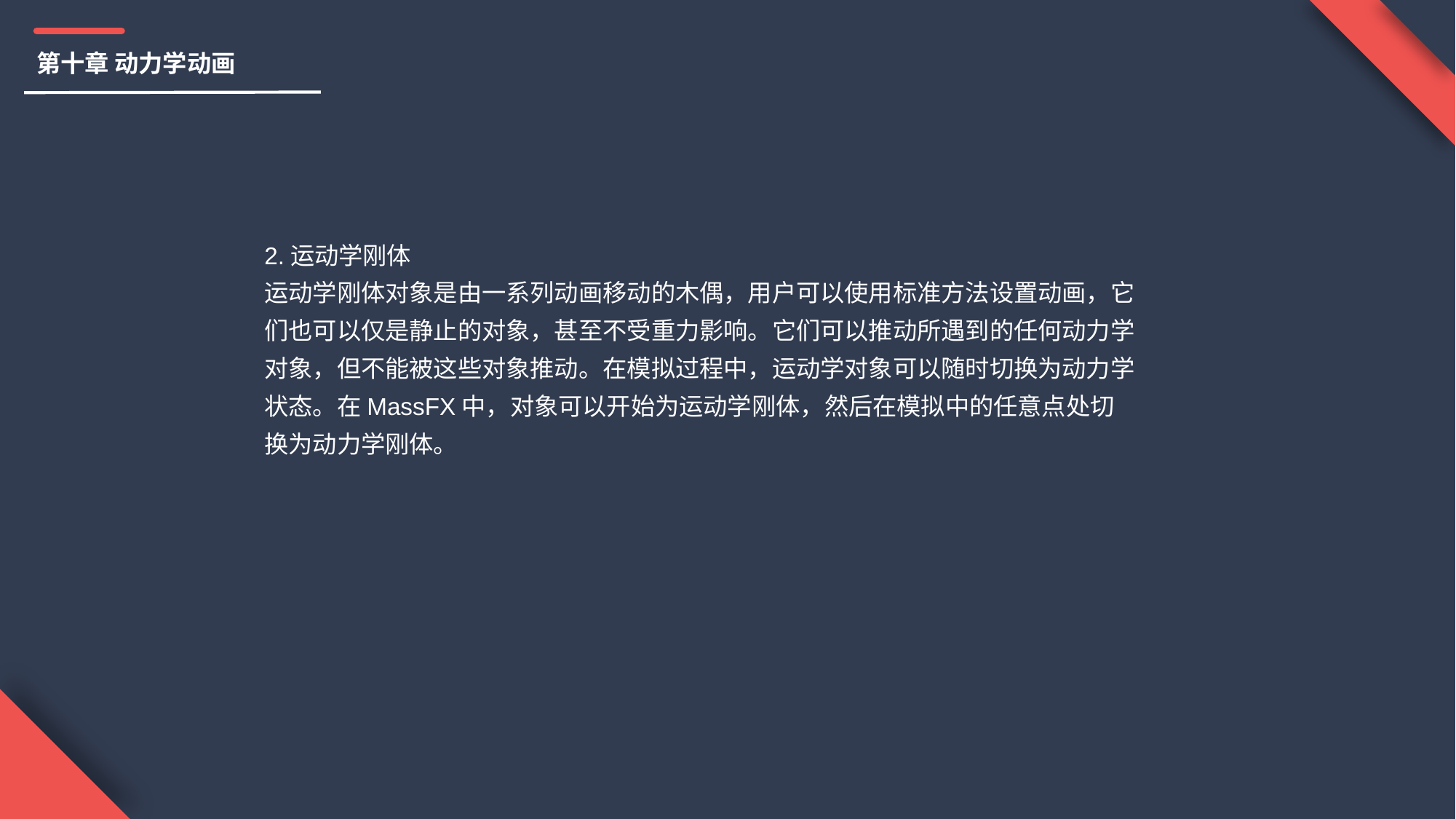

第十章 动力学动画
2.运动学刚体
运动学刚体对象是由一系列动画移动的木偶，用户可以使用标准方法设置动画，它们也可以仅是静止的对象，甚至不受重力影响。它们可以推动所遇到的任何动力学对象，但不能被这些对象推动。在模拟过程中，运动学对象可以随时切换为动力学状态。在MassFX中，对象可以开始为运动学刚体，然后在模拟中的任意点处切换为动力学刚体。